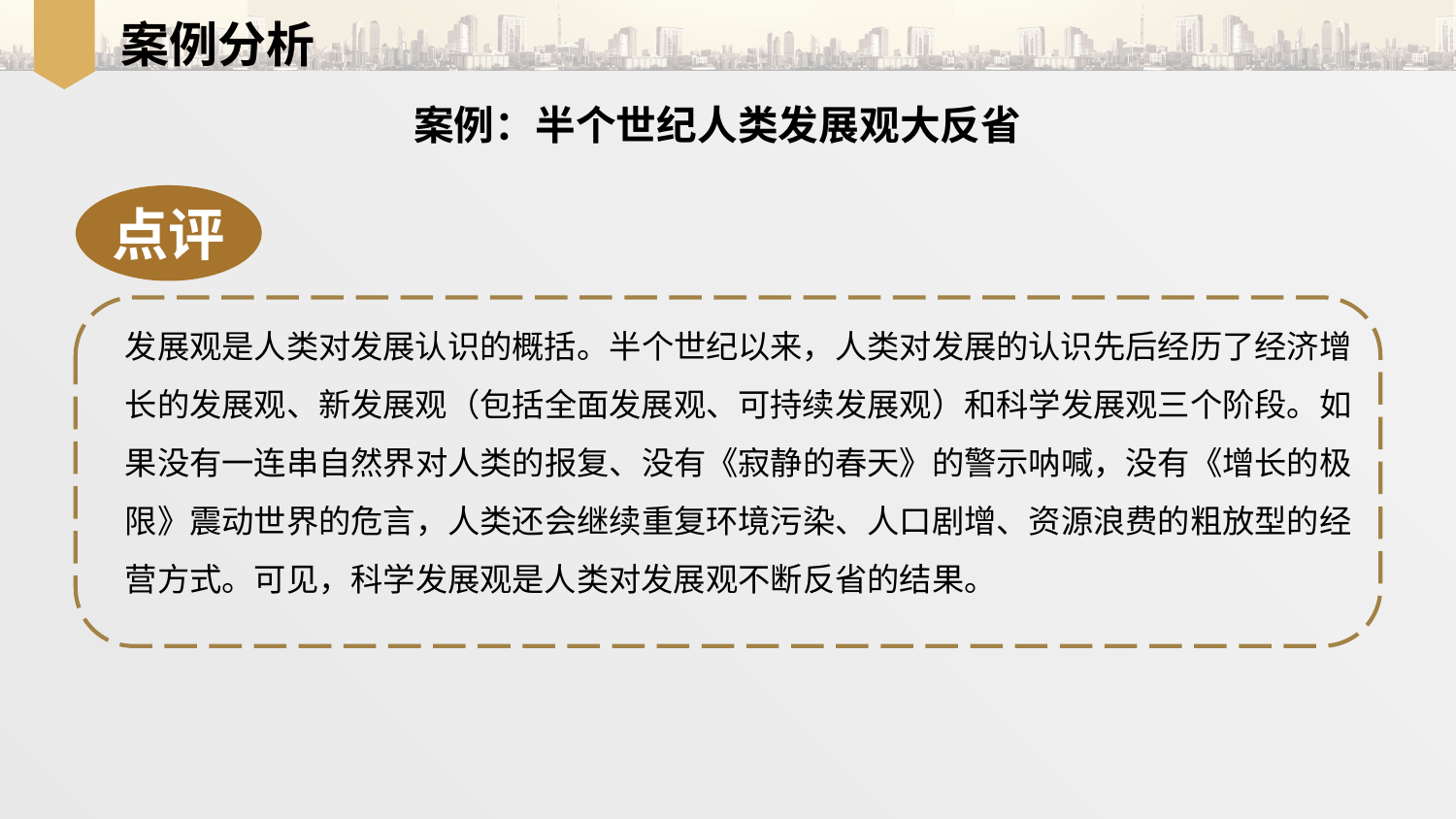

案例分析
案例：半个世纪人类发展观大反省
点评

发展观是人类对发展认识的概括。半个世纪以来，人类对发展的认识先后经历了经济增长的发展观、新发展观（包括全面发展观、可持续发展观）和科学发展观三个阶段。如果没有一连串自然界对人类的报复、没有《寂静的春天》的警示呐喊，没有《增长的极限》震动世界的危言，人类还会继续重复环境污染、人口剧增、资源浪费的粗放型的经营方式。可见，科学发展观是人类对发展观不断反省的结果。